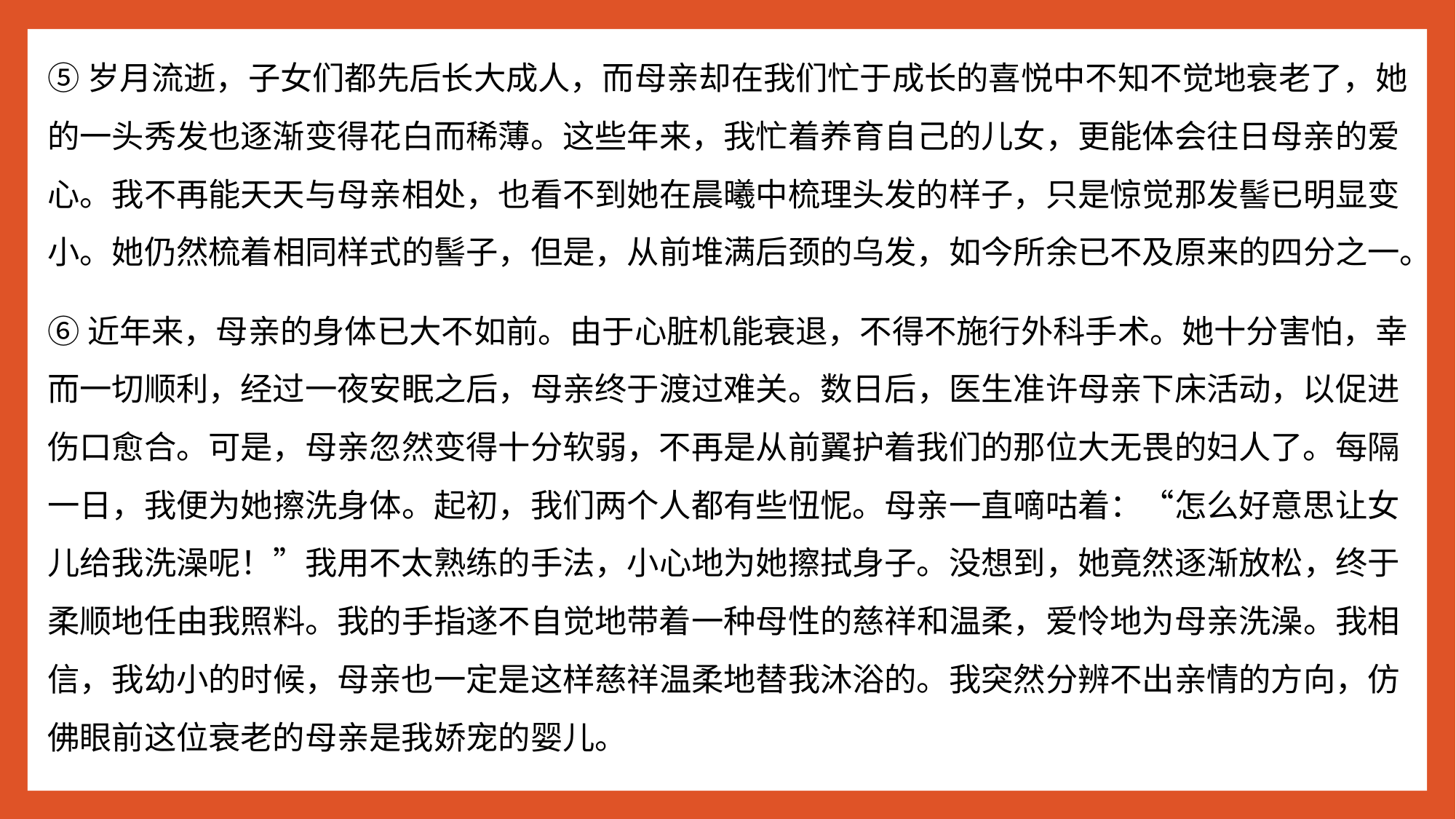

⑤岁月流逝，子女们都先后长大成人，而母亲却在我们忙于成长的喜悦中不知不觉地衰老了，她的一头秀发也逐渐变得花白而稀薄。这些年来，我忙着养育自己的儿女，更能体会往日母亲的爱心。我不再能天天与母亲相处，也看不到她在晨曦中梳理头发的样子，只是惊觉那发髻已明显变小。她仍然梳着相同样式的髻子，但是，从前堆满后颈的乌发，如今所余已不及原来的四分之一。
⑥近年来，母亲的身体已大不如前。由于心脏机能衰退，不得不施行外科手术。她十分害怕，幸而一切顺利，经过一夜安眠之后，母亲终于渡过难关。数日后，医生准许母亲下床活动，以促进伤口愈合。可是，母亲忽然变得十分软弱，不再是从前翼护着我们的那位大无畏的妇人了。每隔一日，我便为她擦洗身体。起初，我们两个人都有些忸怩。母亲一直嘀咕着：“怎么好意思让女儿给我洗澡呢！”我用不太熟练的手法，小心地为她擦拭身子。没想到，她竟然逐渐放松，终于柔顺地任由我照料。我的手指遂不自觉地带着一种母性的慈祥和温柔，爱怜地为母亲洗澡。我相信，我幼小的时候，母亲也一定是这样慈祥温柔地替我沐浴的。我突然分辨不出亲情的方向，仿佛眼前这位衰老的母亲是我娇宠的婴儿。